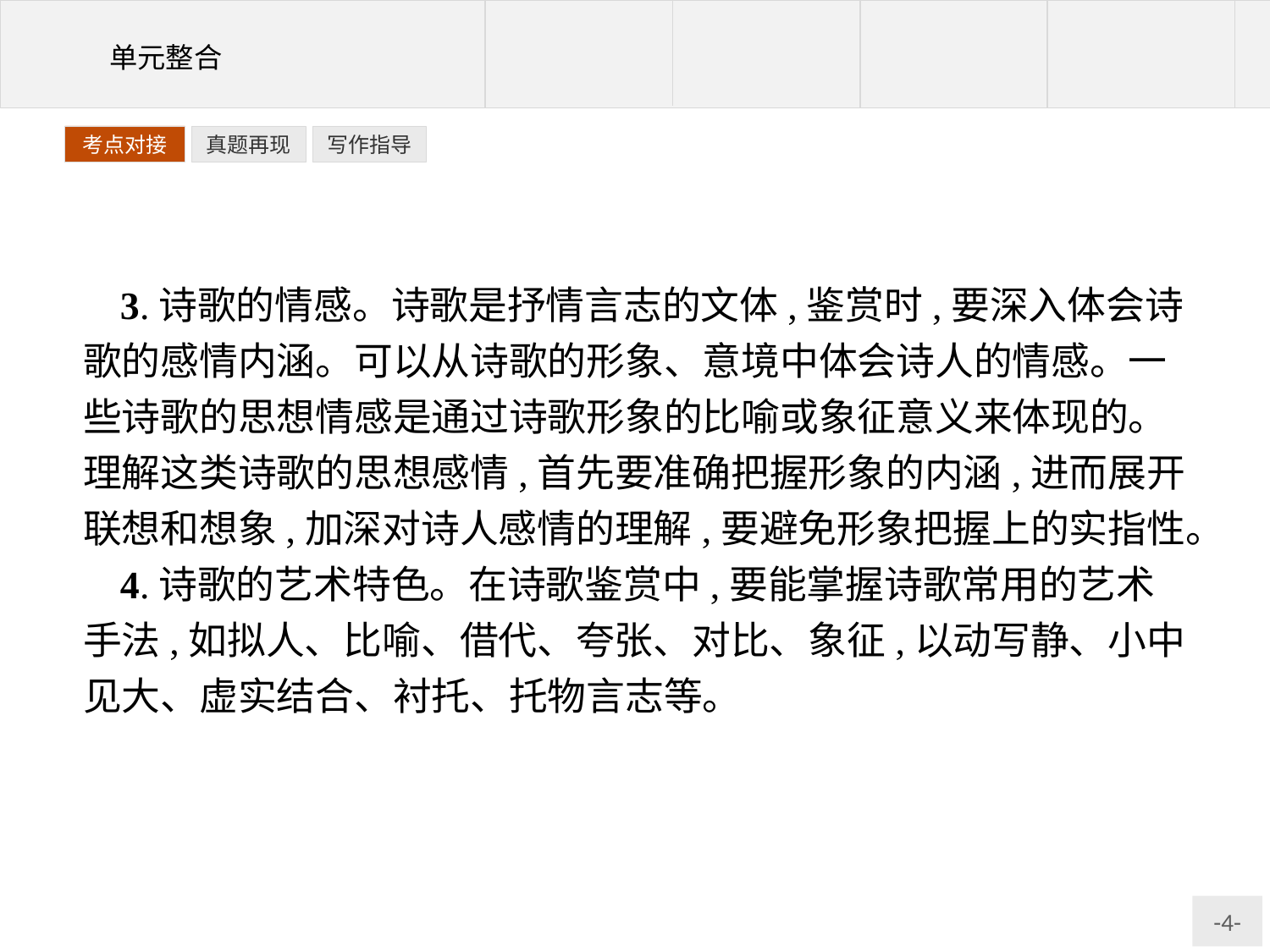

写作指导
考点对接
真题再现
3.诗歌的情感。诗歌是抒情言志的文体,鉴赏时,要深入体会诗歌的感情内涵。可以从诗歌的形象、意境中体会诗人的情感。一些诗歌的思想情感是通过诗歌形象的比喻或象征意义来体现的。理解这类诗歌的思想感情,首先要准确把握形象的内涵,进而展开联想和想象,加深对诗人感情的理解,要避免形象把握上的实指性。
4.诗歌的艺术特色。在诗歌鉴赏中,要能掌握诗歌常用的艺术手法,如拟人、比喻、借代、夸张、对比、象征,以动写静、小中见大、虚实结合、衬托、托物言志等。